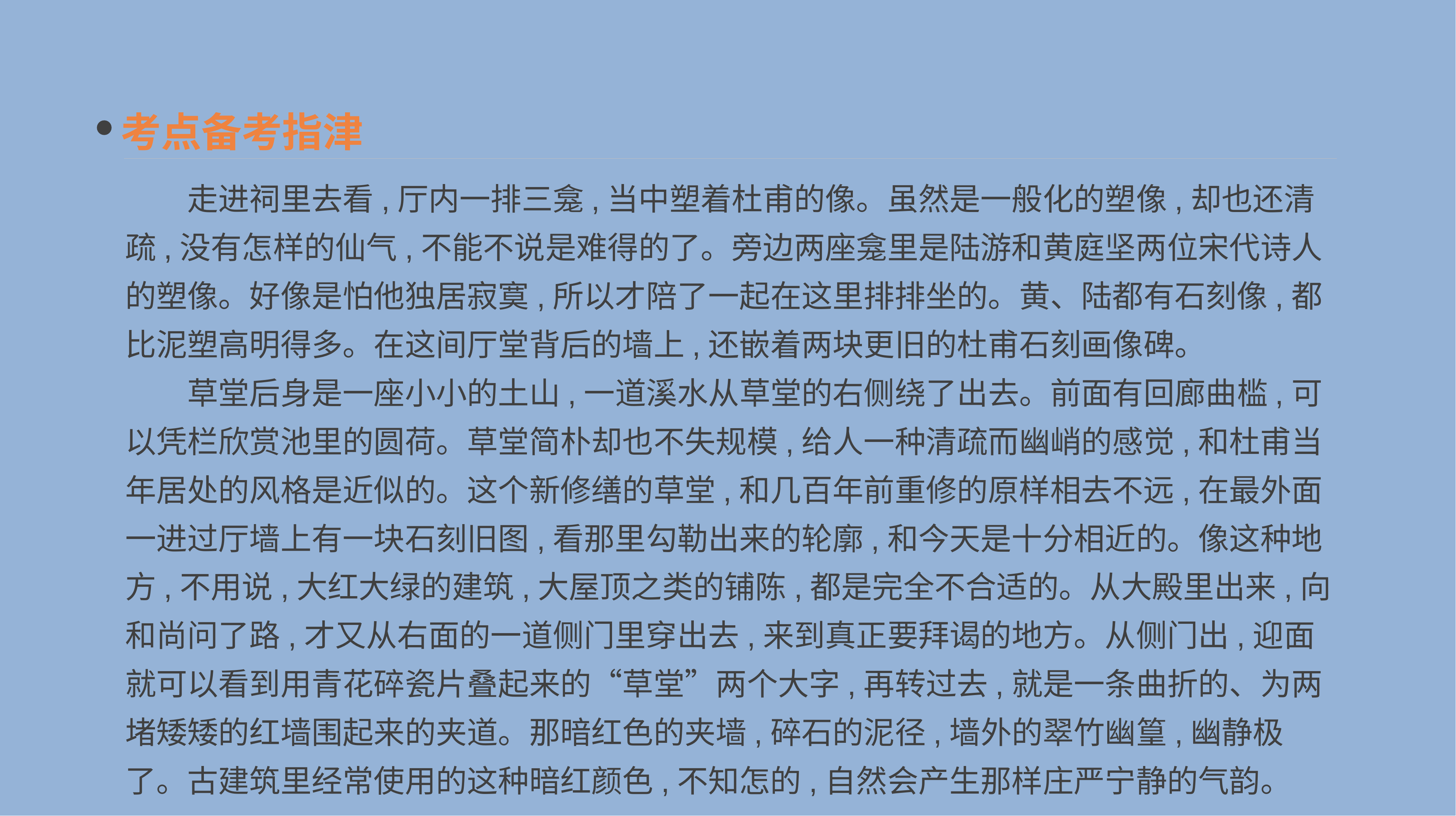

考点备考指津

　　走进祠里去看,厅内一排三龛,当中塑着杜甫的像。虽然是一般化的塑像,却也还清疏,没有怎样的仙气,不能不说是难得的了。旁边两座龛里是陆游和黄庭坚两位宋代诗人的塑像。好像是怕他独居寂寞,所以才陪了一起在这里排排坐的。黄、陆都有石刻像,都比泥塑高明得多。在这间厅堂背后的墙上,还嵌着两块更旧的杜甫石刻画像碑。
　　草堂后身是一座小小的土山,一道溪水从草堂的右侧绕了出去。前面有回廊曲槛,可以凭栏欣赏池里的圆荷。草堂简朴却也不失规模,给人一种清疏而幽峭的感觉,和杜甫当年居处的风格是近似的。这个新修缮的草堂,和几百年前重修的原样相去不远,在最外面一进过厅墙上有一块石刻旧图,看那里勾勒出来的轮廓,和今天是十分相近的。像这种地方,不用说,大红大绿的建筑,大屋顶之类的铺陈,都是完全不合适的。从大殿里出来,向和尚问了路,才又从右面的一道侧门里穿出去,来到真正要拜谒的地方。从侧门出,迎面就可以看到用青花碎瓷片叠起来的“草堂”两个大字,再转过去,就是一条曲折的、为两堵矮矮的红墙围起来的夹道。那暗红色的夹墙,碎石的泥径,墙外的翠竹幽篁,幽静极了。古建筑里经常使用的这种暗红颜色,不知怎的,自然会产生那样庄严宁静的气韵。